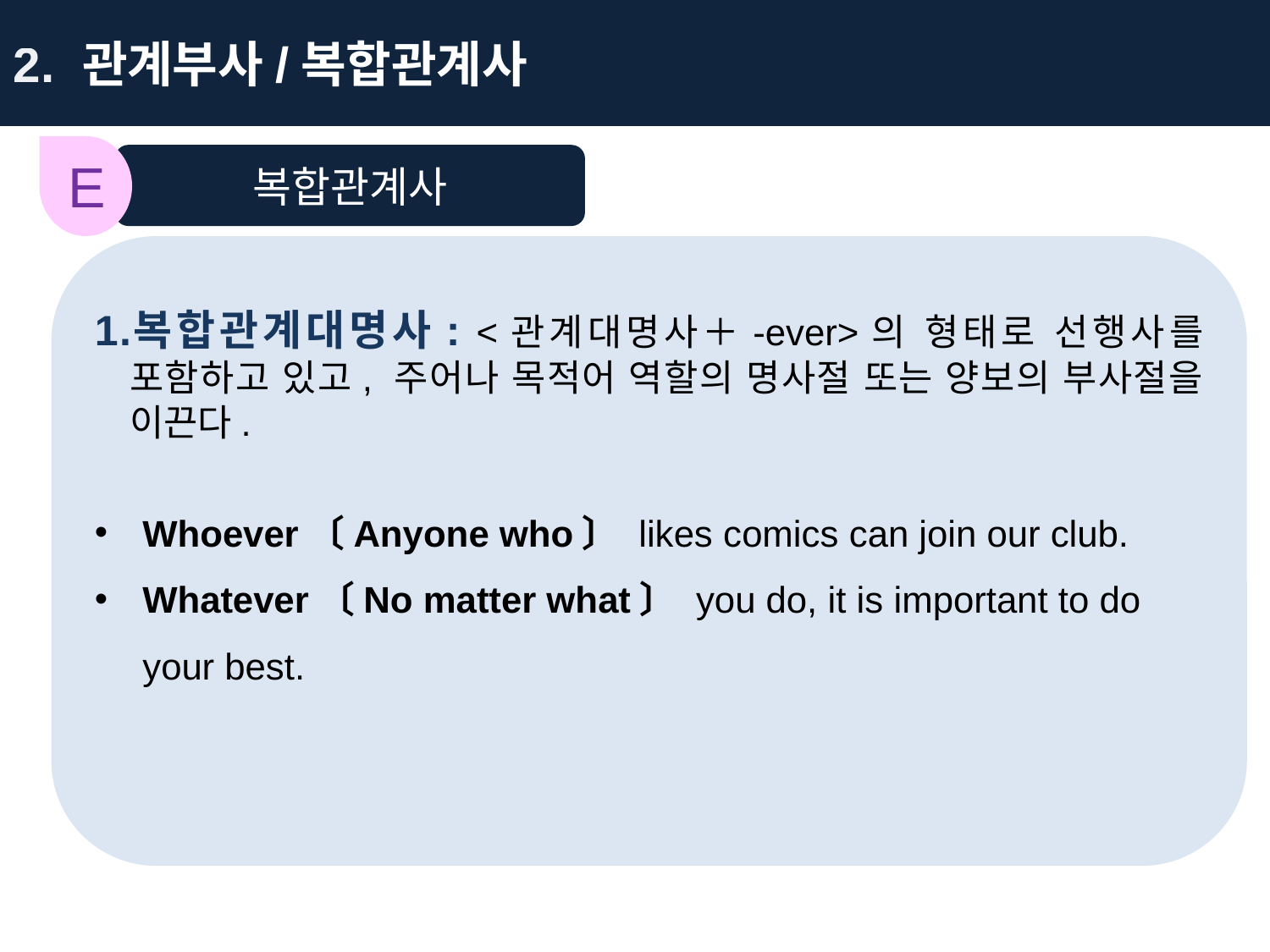

2. 관계부사/복합관계사

복합관계사
E
복합관계대명사: <관계대명사＋-ever>의 형태로 선행사를 포함하고 있고, 주어나 목적어 역할의 명사절 또는 양보의 부사절을 이끈다.

Whoever〔Anyone who〕 likes comics can join our club.
Whatever〔No matter what〕 you do, it is important to do your best.